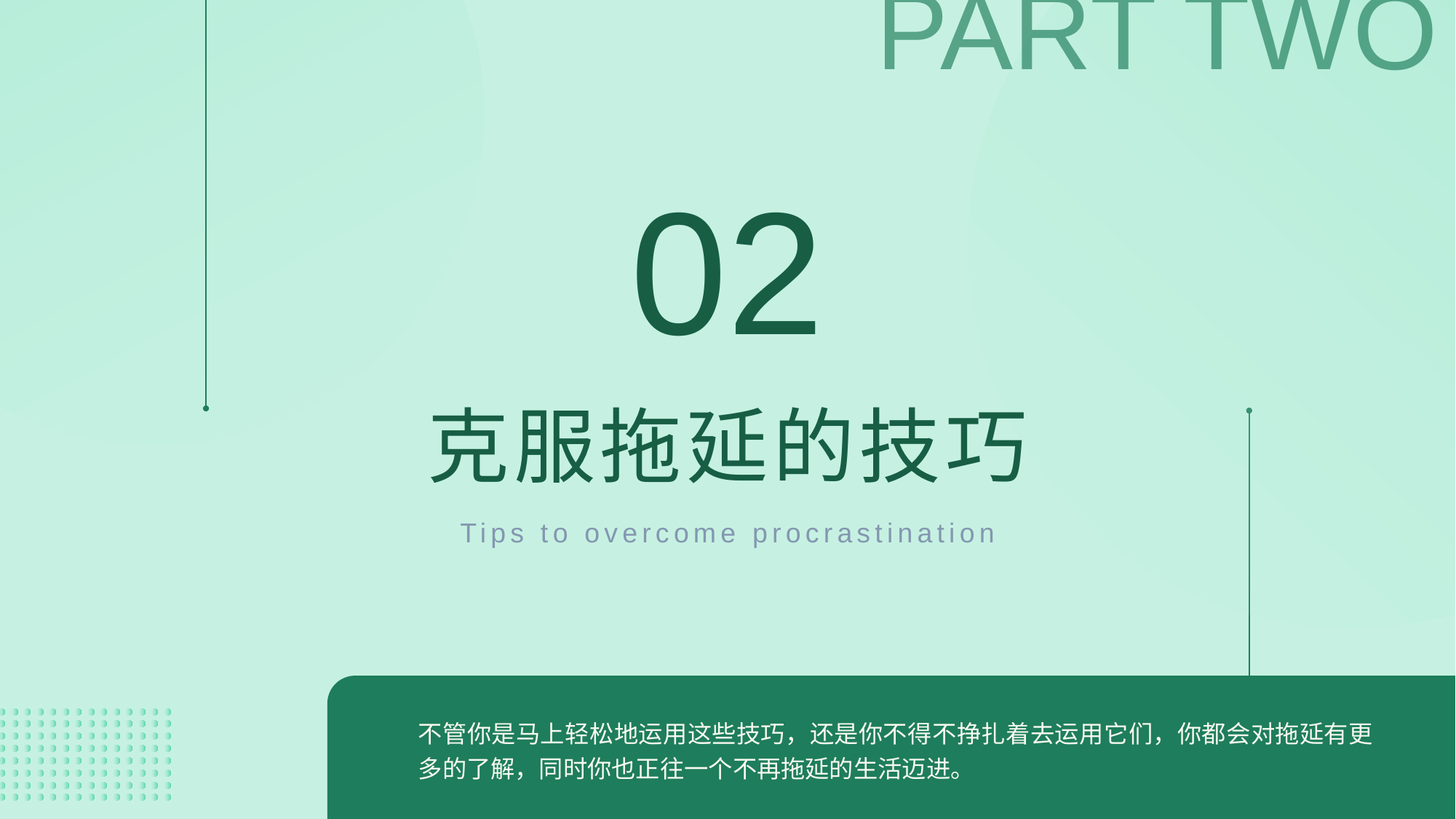

PART TWO
02
克服拖延的技巧
Tips to overcome procrastination

不管你是马上轻松地运用这些技巧，还是你不得不挣扎着去运用它们，你都会对拖延有更多的了解，同时你也正往一个不再拖延的生活迈进。